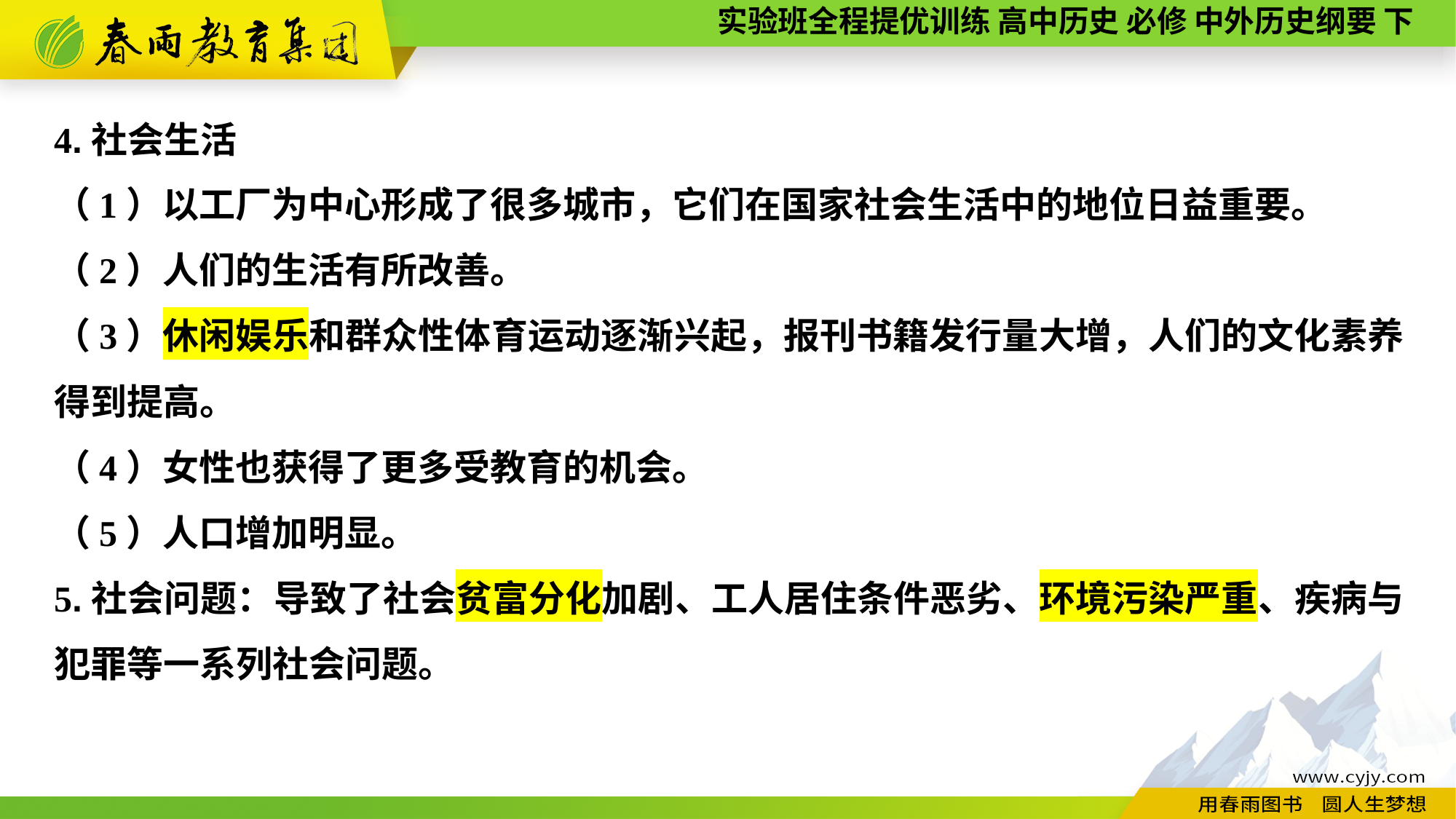

4.社会生活
（1）以工厂为中心形成了很多城市，它们在国家社会生活中的地位日益重要。
（2）人们的生活有所改善。
（3）休闲娱乐和群众性体育运动逐渐兴起，报刊书籍发行量大增，人们的文化素养得到提高。
（4）女性也获得了更多受教育的机会。
（5）人口增加明显。
5.社会问题：导致了社会贫富分化加剧、工人居住条件恶劣、环境污染严重、疾病与犯罪等一系列社会问题。